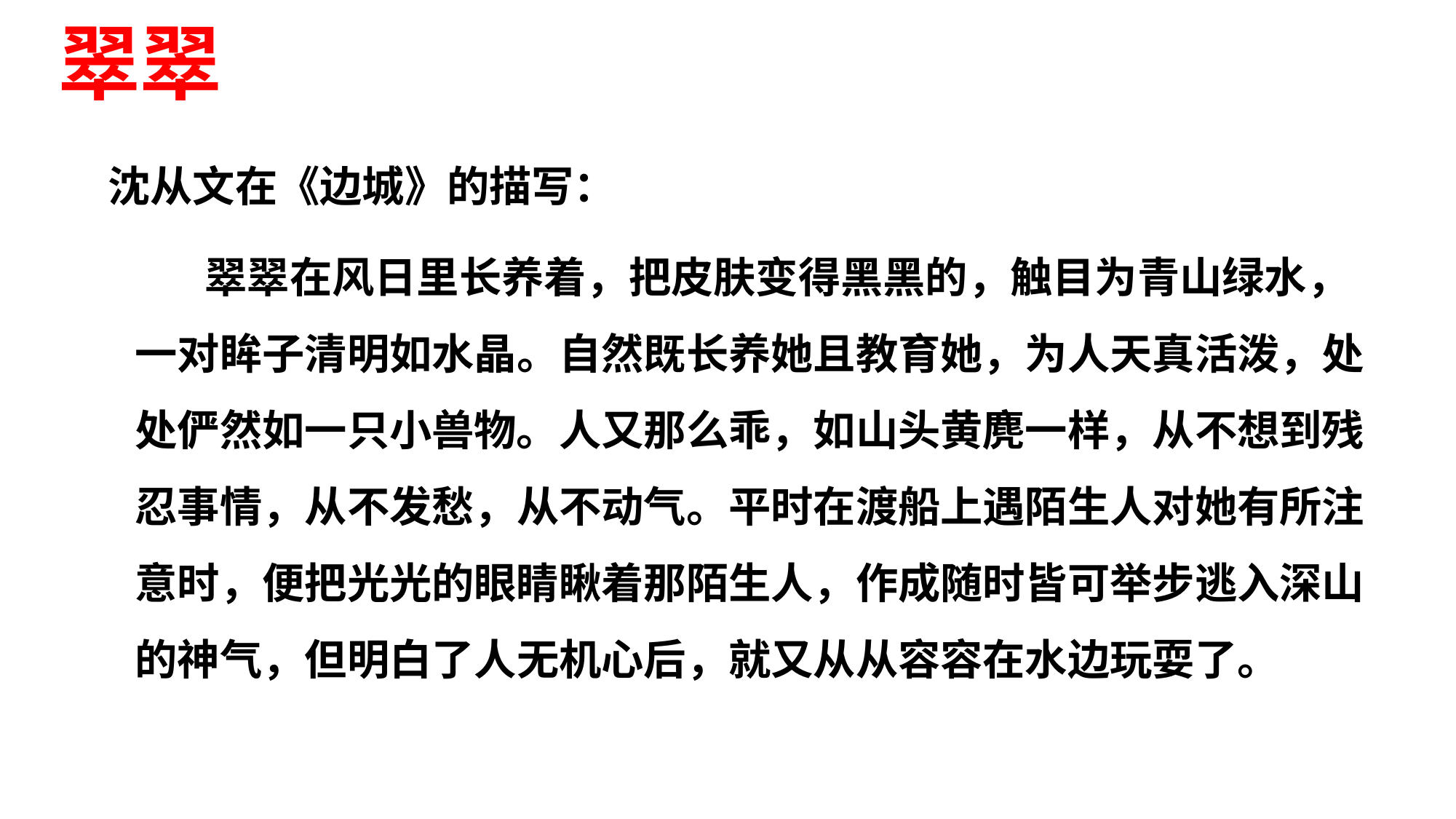

# 翠翠
沈从文在《边城》的描写：
         翠翠在风日里长养着，把皮肤变得黑黑的，触目为青山绿水，一对眸子清明如水晶。自然既长养她且教育她，为人天真活泼，处处俨然如一只小兽物。人又那么乖，如山头黄麂一样，从不想到残忍事情，从不发愁，从不动气。平时在渡船上遇陌生人对她有所注意时，便把光光的眼睛瞅着那陌生人，作成随时皆可举步逃入深山的神气，但明白了人无机心后，就又从从容容在水边玩耍了。